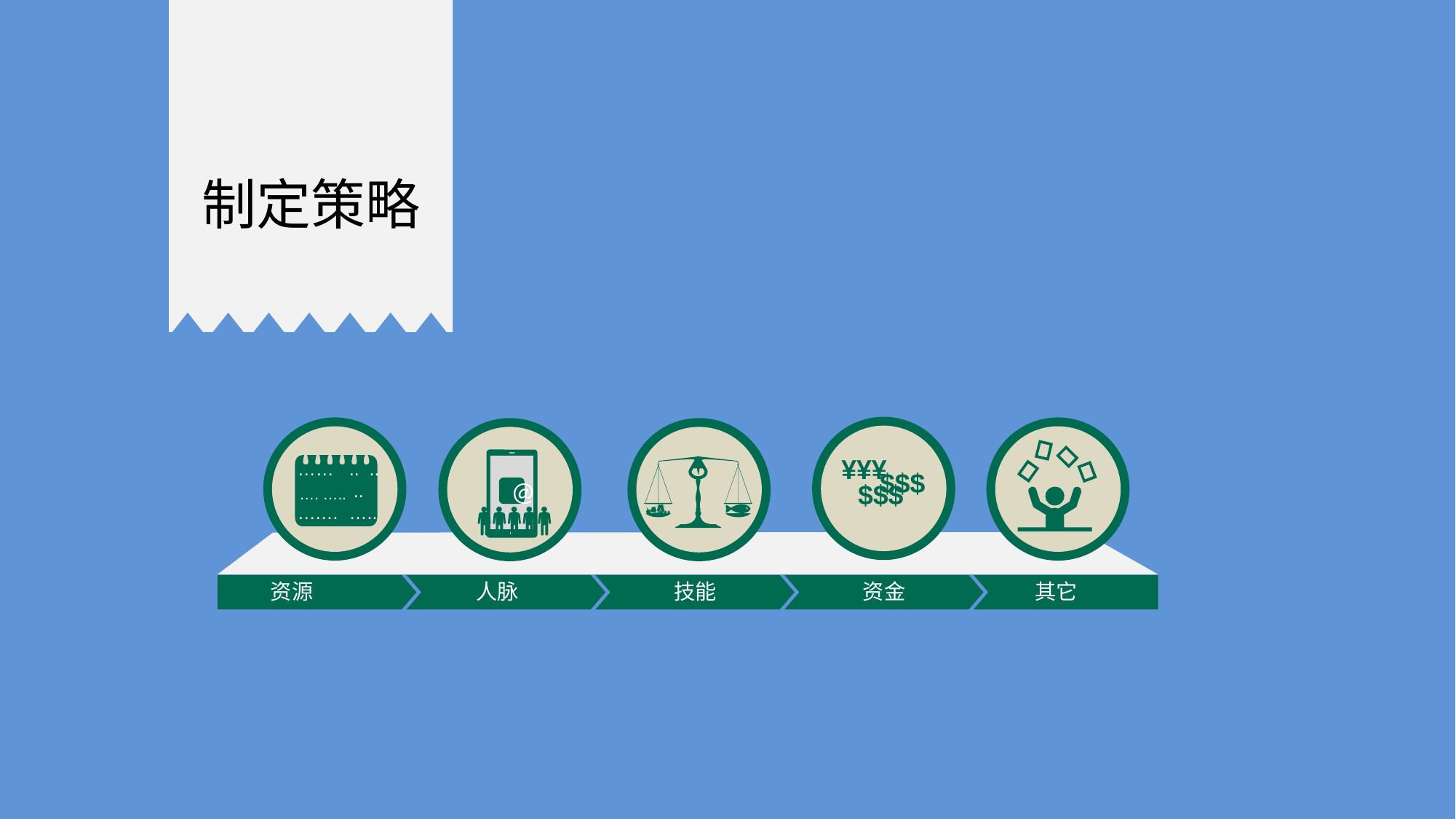

制定策略

¥¥¥
$$$
$$$
资金

……   ..  ..
           ..
….…  …..

…. …..
资源

其它

@

人脉

技能